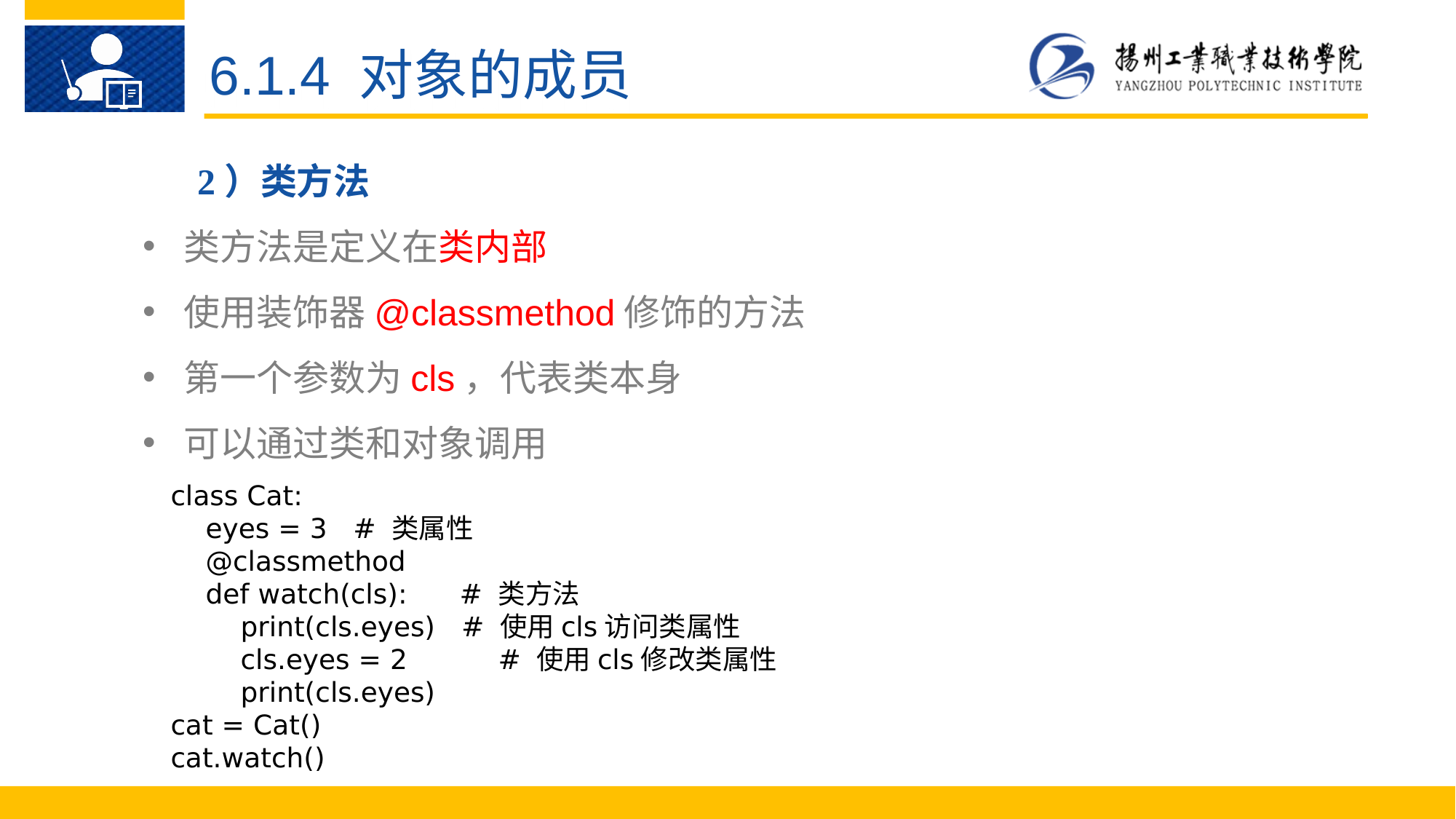

6.1.4 对象的成员
2）类方法
类方法是定义在类内部
使用装饰器@classmethod修饰的方法
第一个参数为cls，代表类本身
可以通过类和对象调用
Python 语 言 的 优 点
class Cat:
    eyes = 3   # 类属性
    @classmethod
    def watch(cls):      # 类方法
        print(cls.eyes)   # 使用cls访问类属性
        cls.eyes = 2  	# 使用cls修改类属性
        print(cls.eyes)
cat = Cat()
cat.watch()